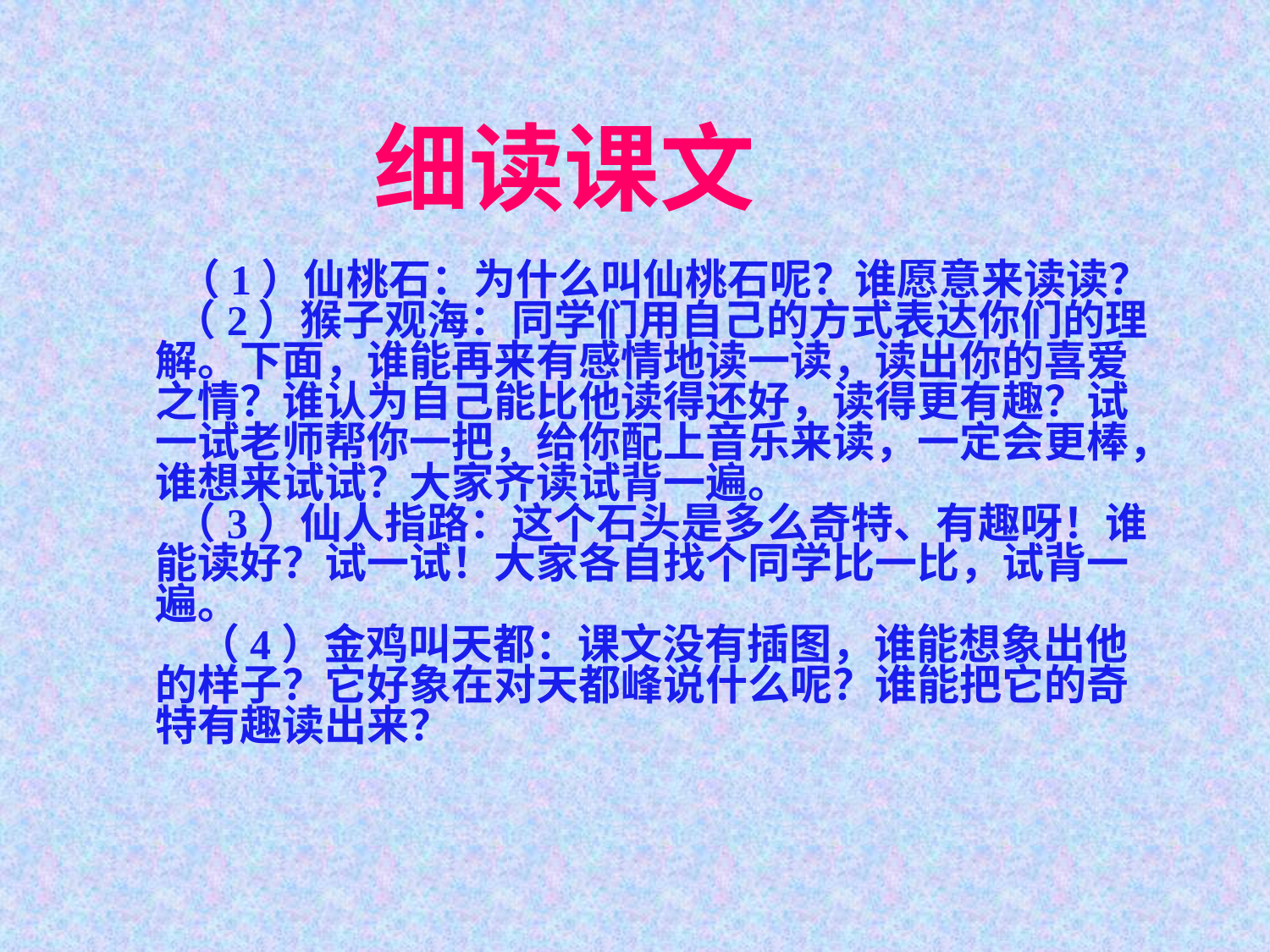

# 细读课文
          （1）仙桃石：为什么叫仙桃石呢？谁愿意来读读？
  （2）猴子观海：同学们用自己的方式表达你们的理解。下面，谁能再来有感情地读一读，读出你的喜爱之情？谁认为自己能比他读得还好，读得更有趣？试一试老师帮你一把，给你配上音乐来读，一定会更棒，谁想来试试？大家齐读试背一遍。
  （3）仙人指路：这个石头是多么奇特、有趣呀！谁能读好？试一试！大家各自找个同学比一比，试背一遍。
　（4）金鸡叫天都：课文没有插图，谁能想象出他的样子？它好象在对天都峰说什么呢？谁能把它的奇特有趣读出来？